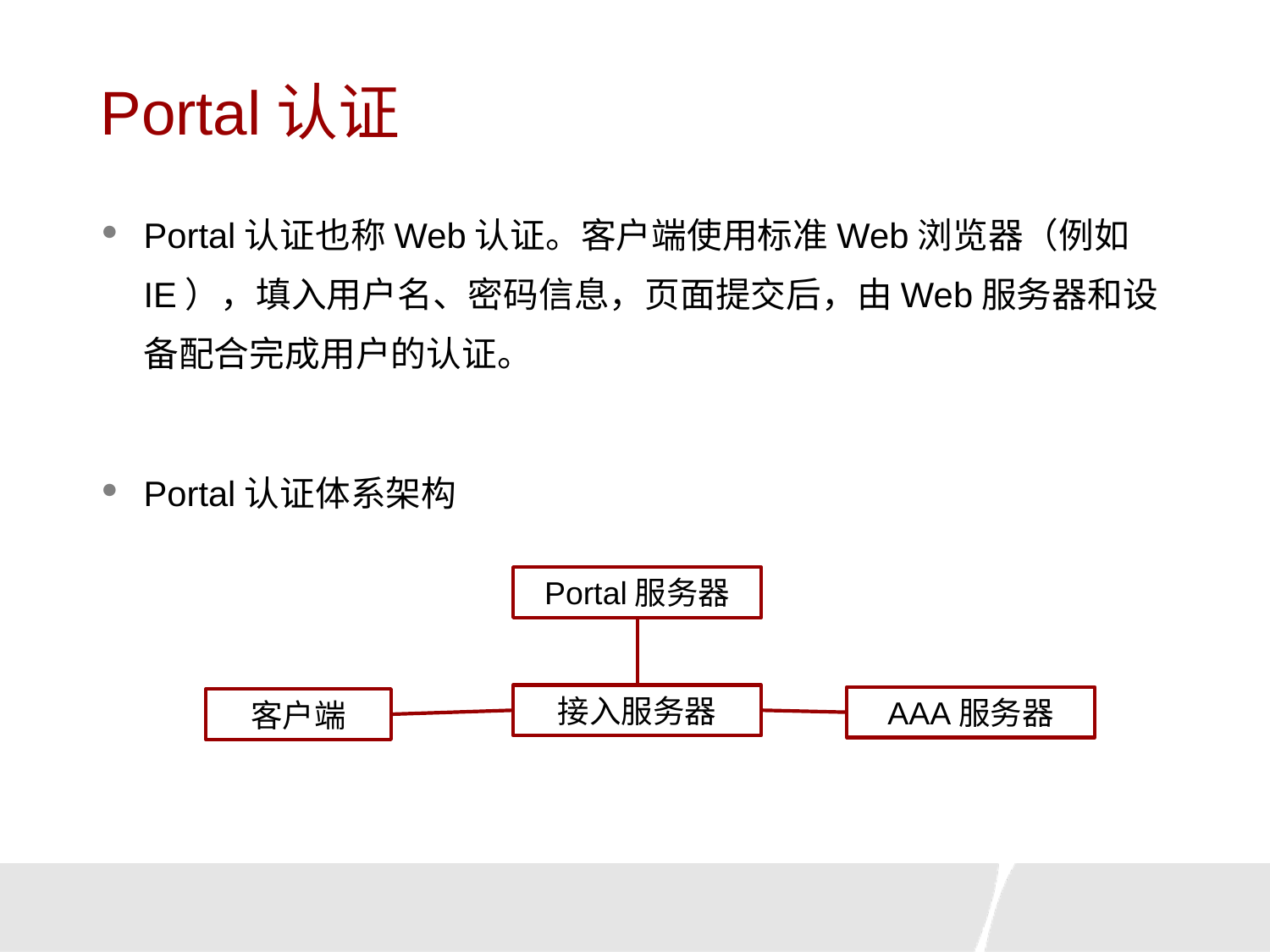

# Portal认证
Portal认证也称Web认证。客户端使用标准Web浏览器（例如IE），填入用户名、密码信息，页面提交后，由Web服务器和设备配合完成用户的认证。

Portal认证体系架构
Portal服务器
接入服务器
AAA服务器
客户端